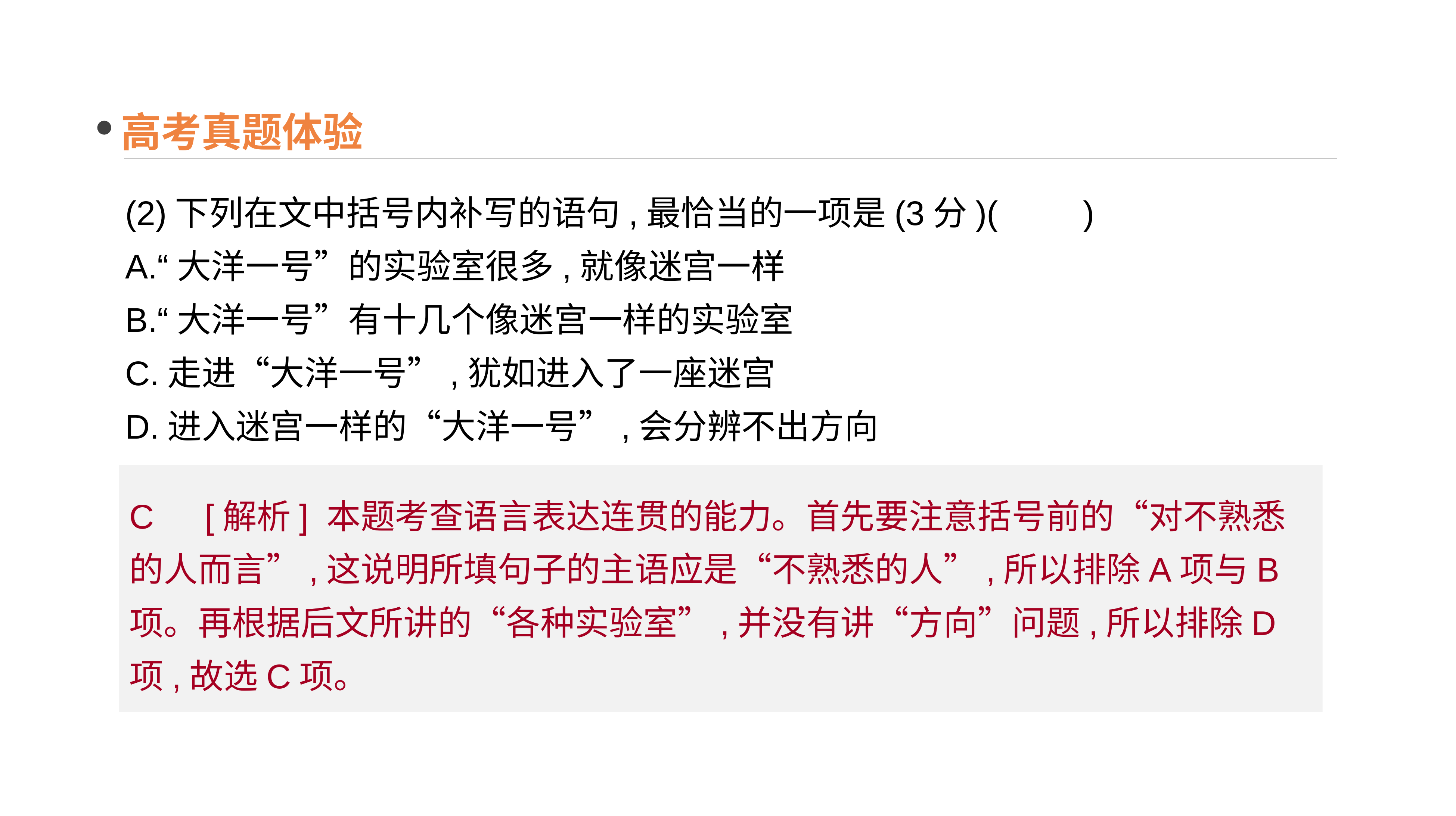

高考真题体验

(2)下列在文中括号内补写的语句,最恰当的一项是(3分)(　　)
A.“大洋一号”的实验室很多,就像迷宫一样
B.“大洋一号”有十几个像迷宫一样的实验室
C.走进“大洋一号”,犹如进入了一座迷宫
D.进入迷宫一样的“大洋一号”,会分辨不出方向

C　[解析] 本题考查语言表达连贯的能力。首先要注意括号前的“对不熟悉的人而言”,这说明所填句子的主语应是“不熟悉的人”,所以排除A项与B项。再根据后文所讲的“各种实验室”,并没有讲“方向”问题,所以排除D项,故选C项。